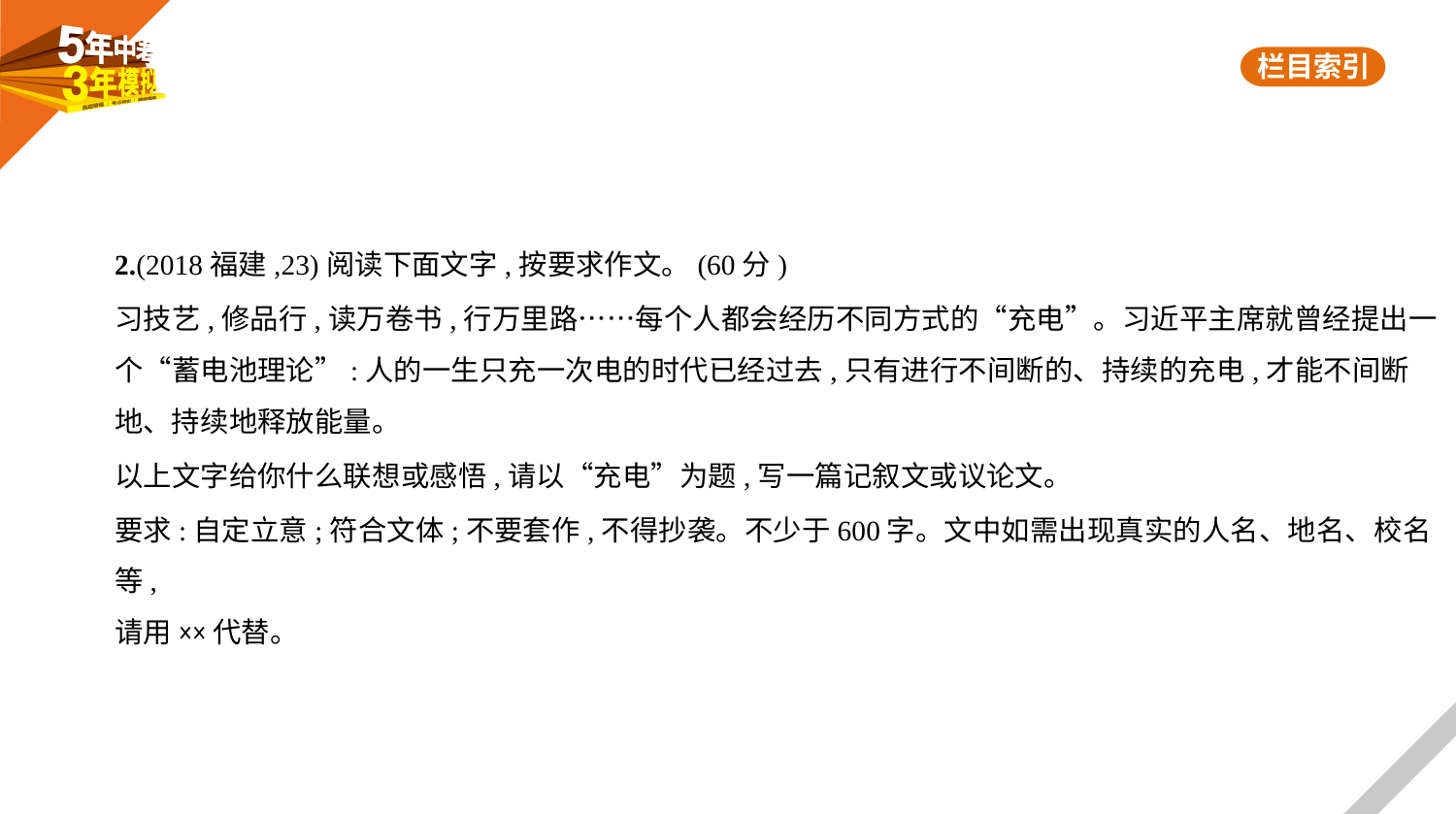

2.(2018福建,23)阅读下面文字,按要求作文。(60分)
习技艺,修品行,读万卷书,行万里路……每个人都会经历不同方式的“充电”。习近平主席就曾经提出一
个“蓄电池理论”:人的一生只充一次电的时代已经过去,只有进行不间断的、持续的充电,才能不间断
地、持续地释放能量。
以上文字给你什么联想或感悟,请以“充电”为题,写一篇记叙文或议论文。
要求:自定立意;符合文体;不要套作,不得抄袭。不少于600字。文中如需出现真实的人名、地名、校名等,
请用××代替。